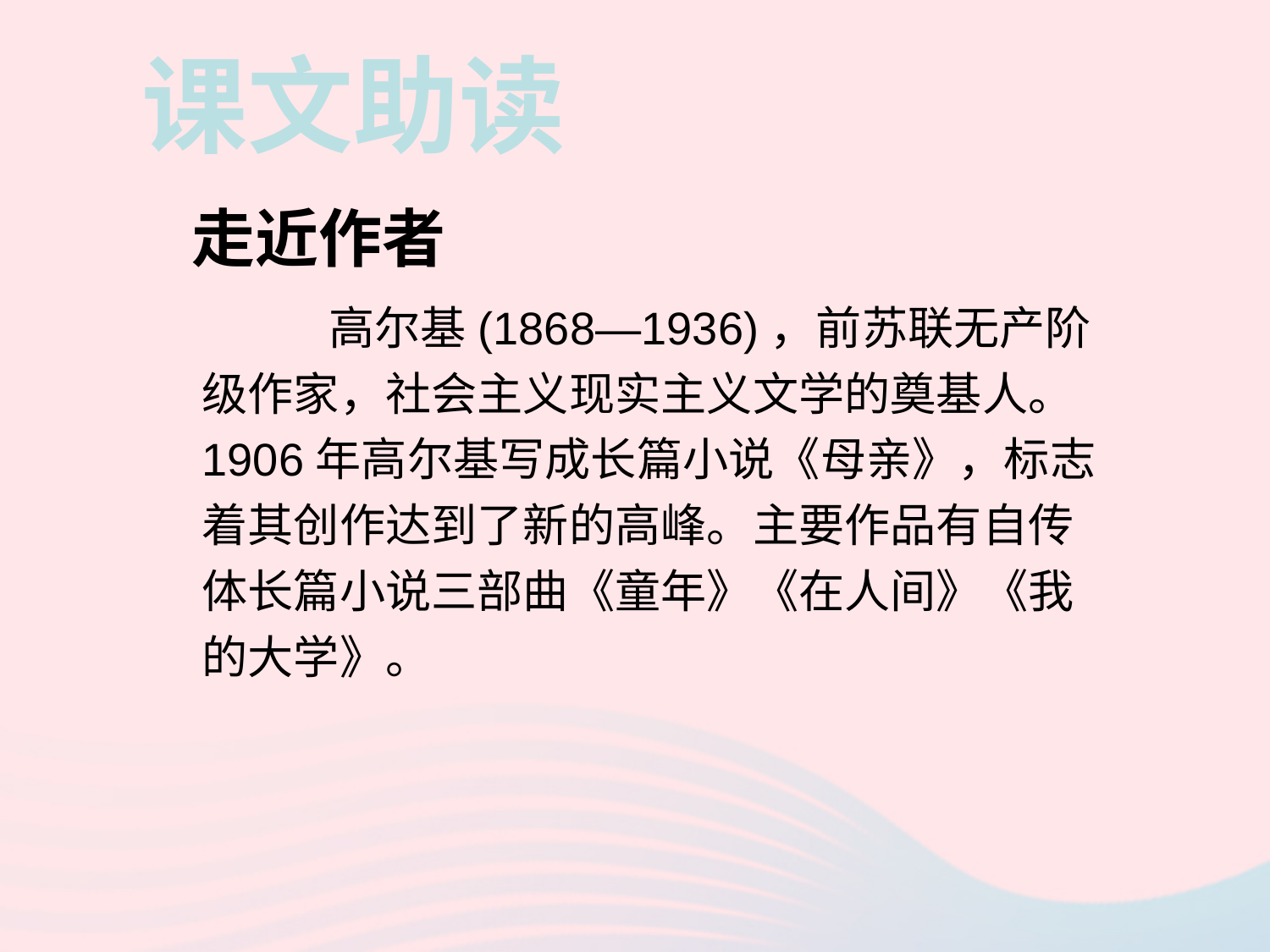

课文助读
走近作者
	高尔基(1868—1936)，前苏联无产阶级作家，社会主义现实主义文学的奠基人。1906年高尔基写成长篇小说《母亲》，标志着其创作达到了新的高峰。主要作品有自传体长篇小说三部曲《童年》《在人间》《我的大学》。